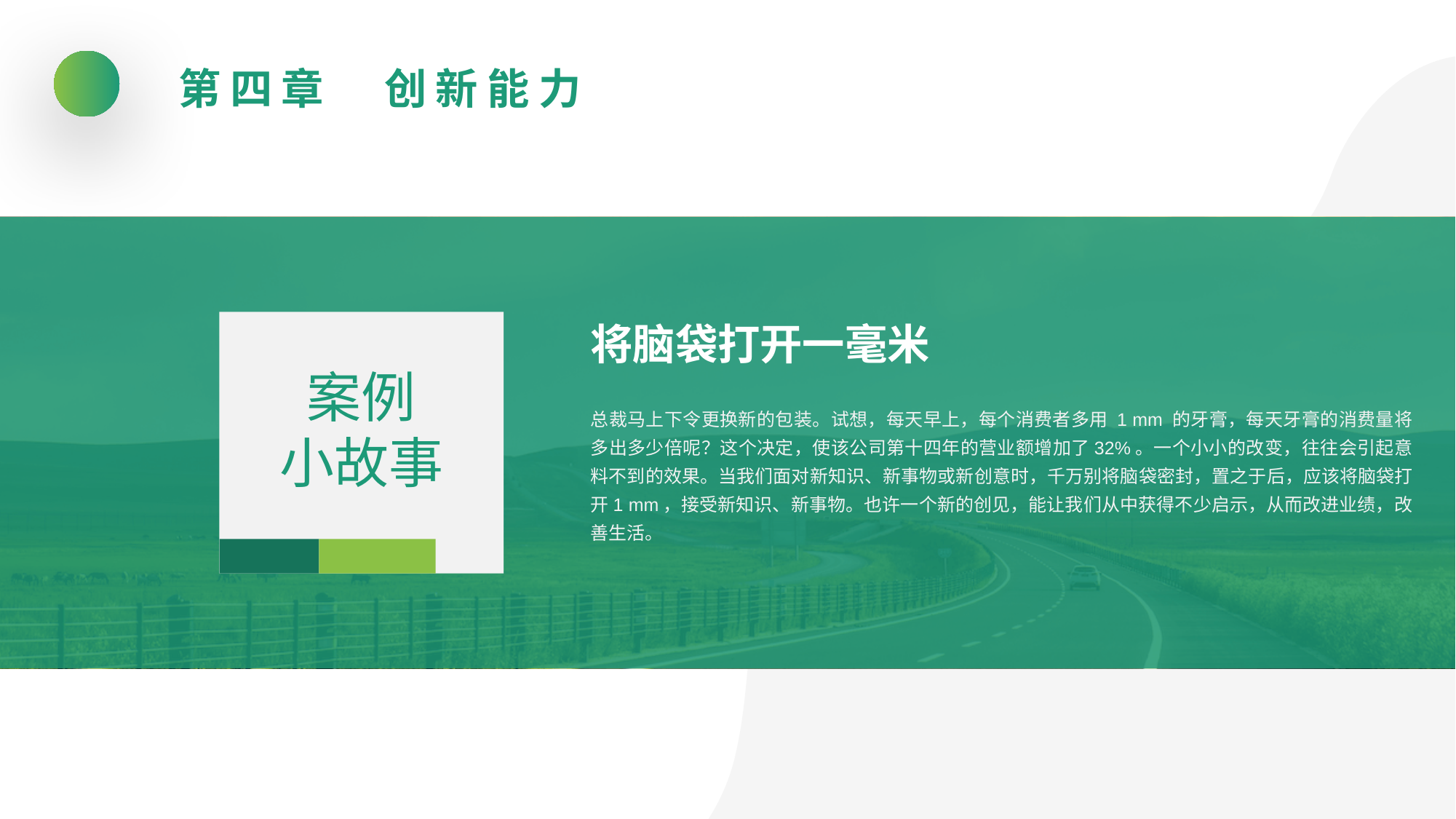

第四章　创新能力

将脑袋打开一毫米

案例
小故事

总裁马上下令更换新的包装。试想，每天早上，每个消费者多用 1 mm 的牙膏，每天牙膏的消费量将多出多少倍呢？这个决定，使该公司第十四年的营业额增加了32%。一个小小的改变，往往会引起意料不到的效果。当我们面对新知识、新事物或新创意时，千万别将脑袋密封，置之于后，应该将脑袋打开1 mm，接受新知识、新事物。也许一个新的创见，能让我们从中获得不少启示，从而改进业绩，改善生活。